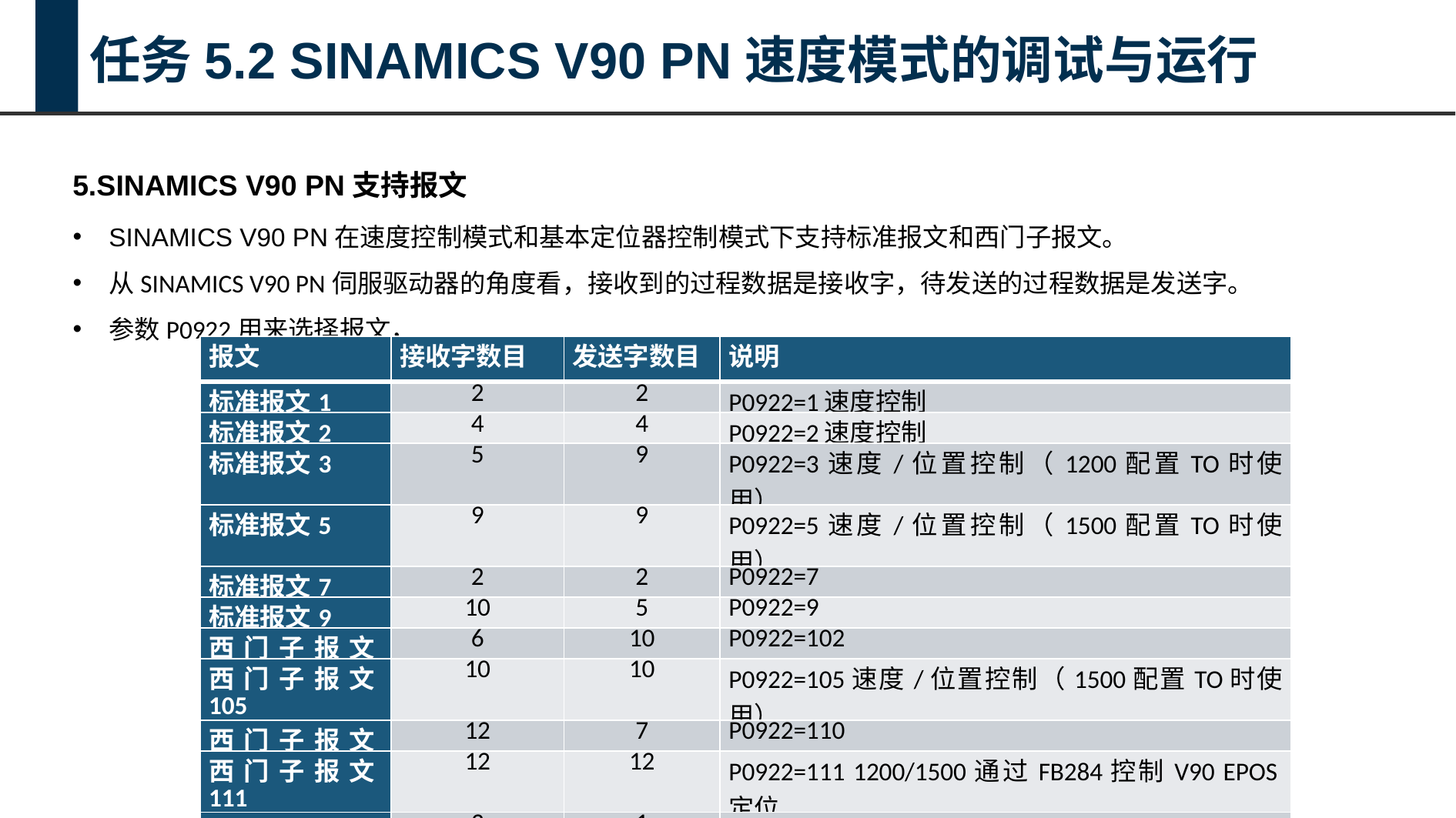

任务5.2 SINAMICS V90 PN速度模式的调试与运行
5.SINAMICS V90 PN支持报文
SINAMICS V90 PN在速度控制模式和基本定位器控制模式下支持标准报文和西门子报文。
从SINAMICS V90 PN伺服驱动器的角度看，接收到的过程数据是接收字，待发送的过程数据是发送字。
参数P0922用来选择报文，
| 报文 | 接收字数目 | 发送字数目 | 说明 |
| --- | --- | --- | --- |
| 标准报文1 | 2 | 2 | P0922=1速度控制 |
| 标准报文2 | 4 | 4 | P0922=2速度控制 |
| 标准报文3 | 5 | 9 | P0922=3速度/位置控制（1200配置TO时使用） |
| 标准报文5 | 9 | 9 | P0922=5速度/位置控制（1500配置TO时使用） |
| 标准报文7 | 2 | 2 | P0922=7 |
| 标准报文9 | 10 | 5 | P0922=9 |
| 西门子报文102 | 6 | 10 | P0922=102 |
| 西门子报文105 | 10 | 10 | P0922=105速度/位置控制（1500配置TO时使用） |
| 西门子报文110 | 12 | 7 | P0922=110 |
| 西门子报文111 | 12 | 12 | P0922=111 1200/1500通过FB284控制V90 EPOS定位 |
| 西门子报文750 | 3 | 1 | P8864=750（辅助报文） |